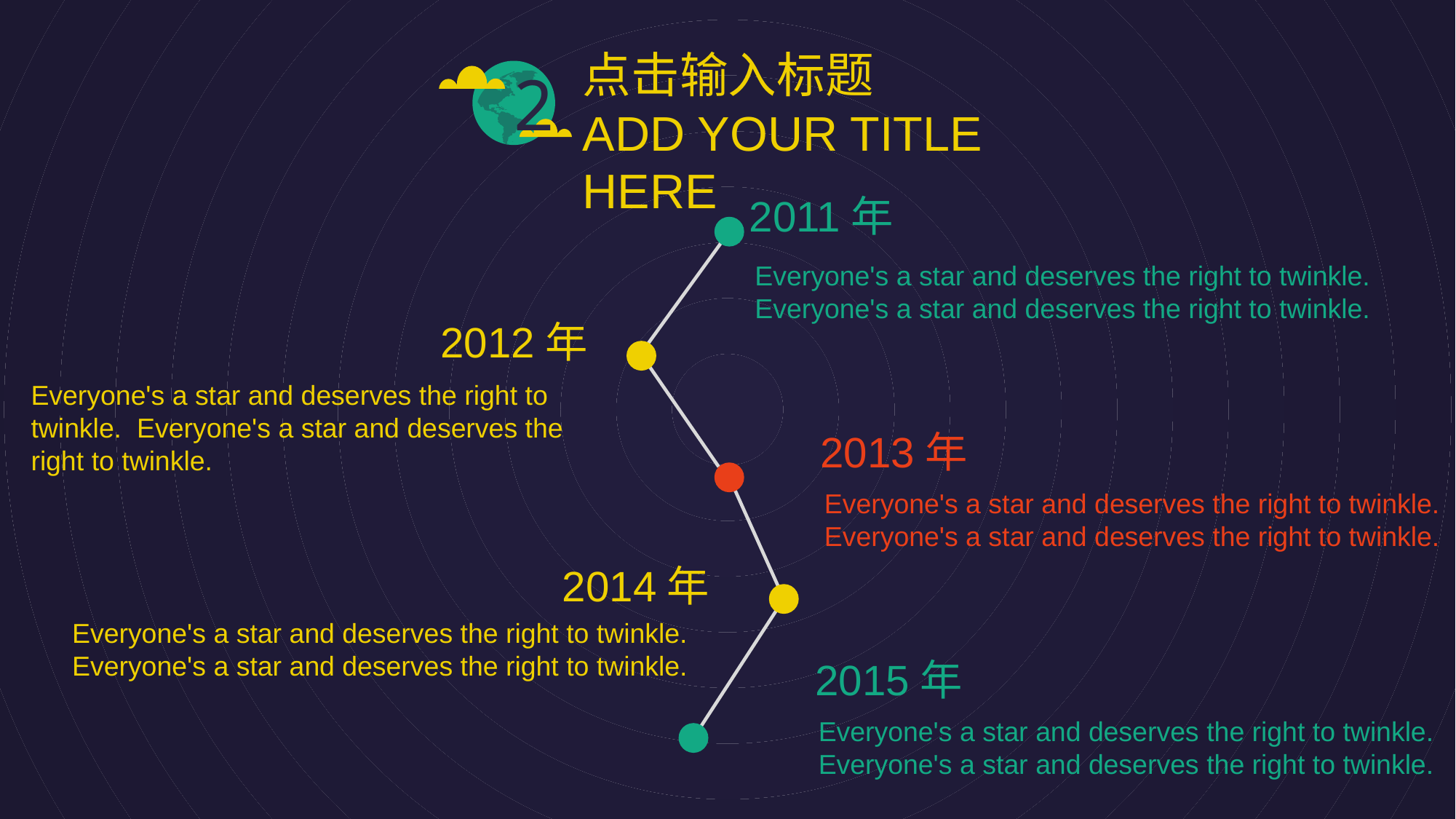

点击输入标题
ADD YOUR TITLE HERE
2

2011年

Everyone's a star and deserves the right to twinkle.  Everyone's a star and deserves the right to twinkle.
2012年

Everyone's a star and deserves the right to twinkle.  Everyone's a star and deserves the right to twinkle.
2013年

Everyone's a star and deserves the right to twinkle.  Everyone's a star and deserves the right to twinkle.
2014年

Everyone's a star and deserves the right to twinkle.  Everyone's a star and deserves the right to twinkle.
2015年
Everyone's a star and deserves the right to twinkle.  Everyone's a star and deserves the right to twinkle.